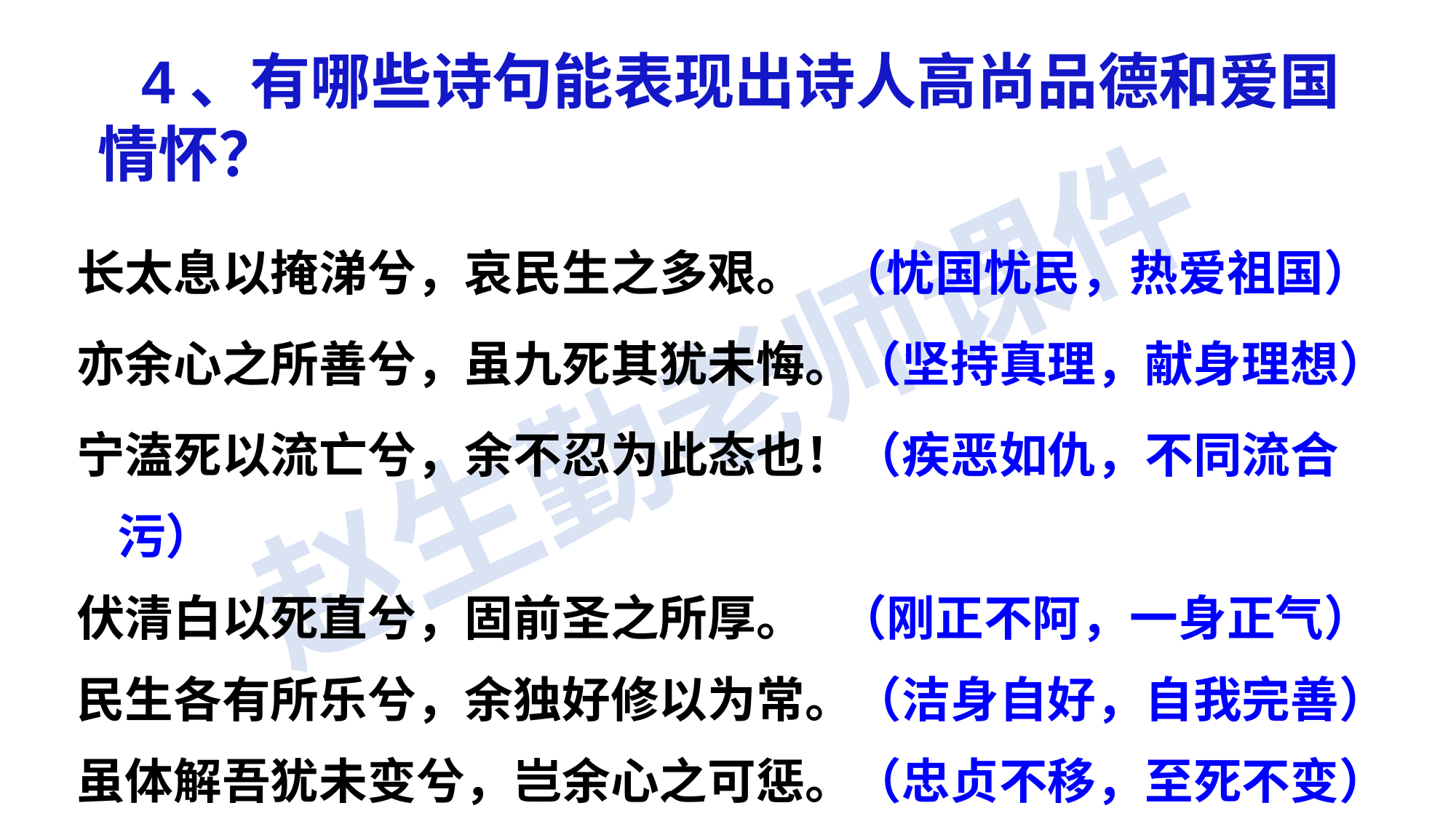

4、有哪些诗句能表现出诗人高尚品德和爱国情怀？

长太息以掩涕兮，哀民生之多艰。   （忧国忧民，热爱祖国）
亦余心之所善兮，虽九死其犹未悔。（坚持真理，献身理想）
宁溘死以流亡兮，余不忍为此态也！（疾恶如仇，不同流合污）
伏清白以死直兮，固前圣之所厚。   （刚正不阿，一身正气）
民生各有所乐兮，余独好修以为常。（洁身自好，自我完善）
虽体解吾犹未变兮，岂余心之可惩。（忠贞不移，至死不变）